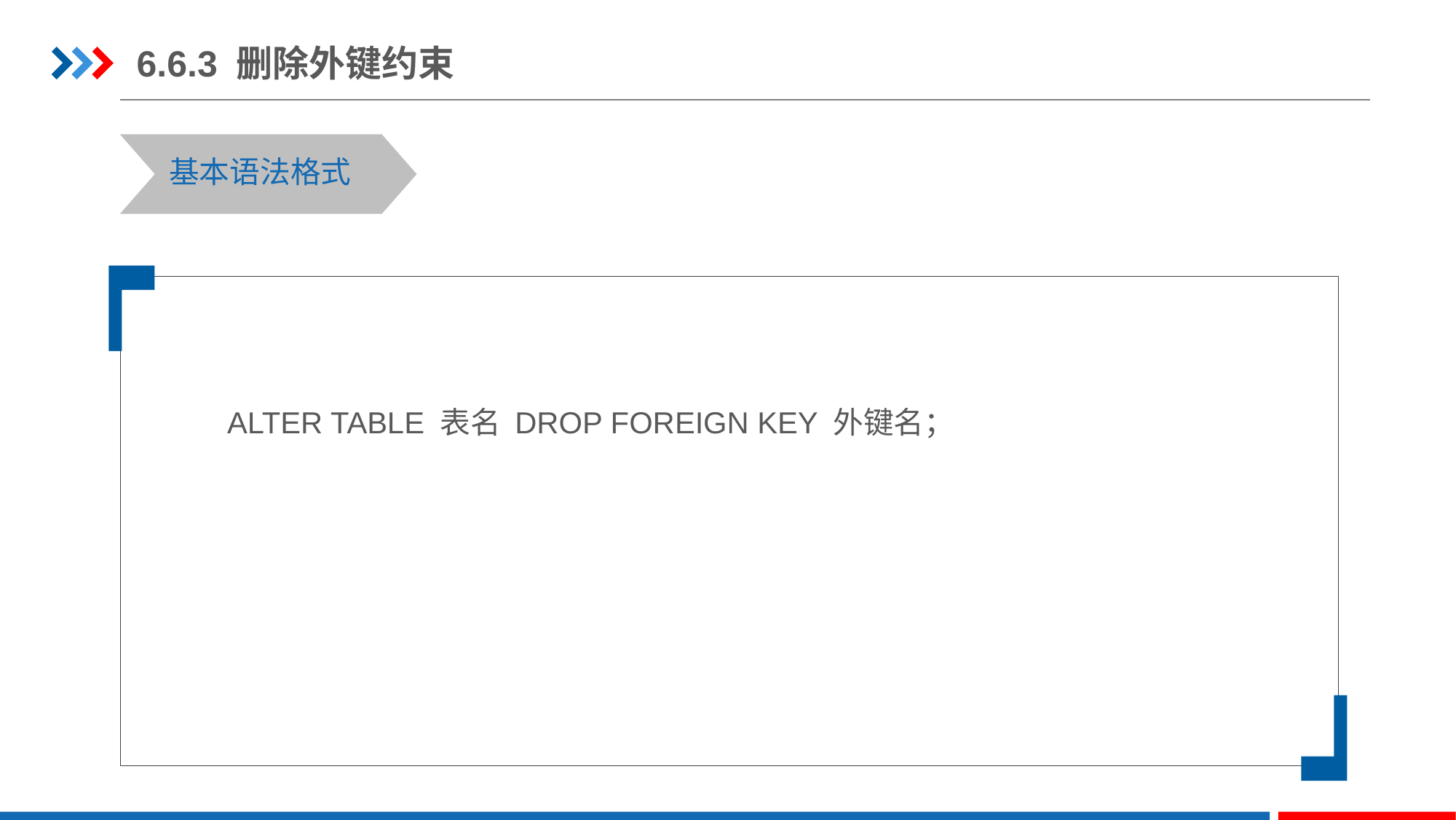

6.6.3 删除外键约束

基本语法格式

ALTER TABLE 表名 DROP FOREIGN KEY 外键名；